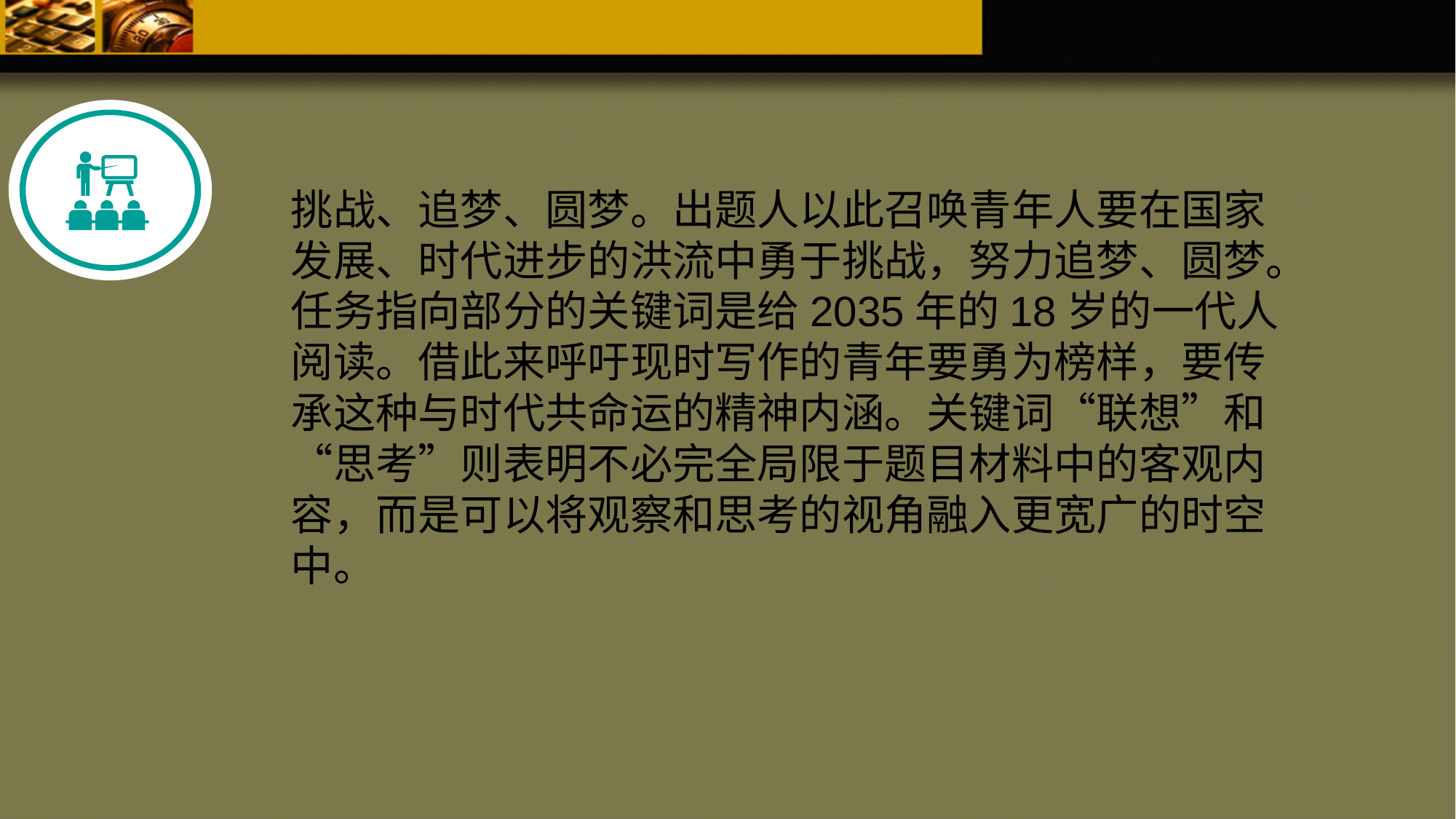

挑战、追梦、圆梦。出题人以此召唤青年人要在国家发展、时代进步的洪流中勇于挑战，努力追梦、圆梦。任务指向部分的关键词是给2035年的18岁的一代人阅读。借此来呼吁现时写作的青年要勇为榜样，要传承这种与时代共命运的精神内涵。关键词“联想”和“思考”则表明不必完全局限于题目材料中的客观内容，而是可以将观察和思考的视角融入更宽广的时空中。